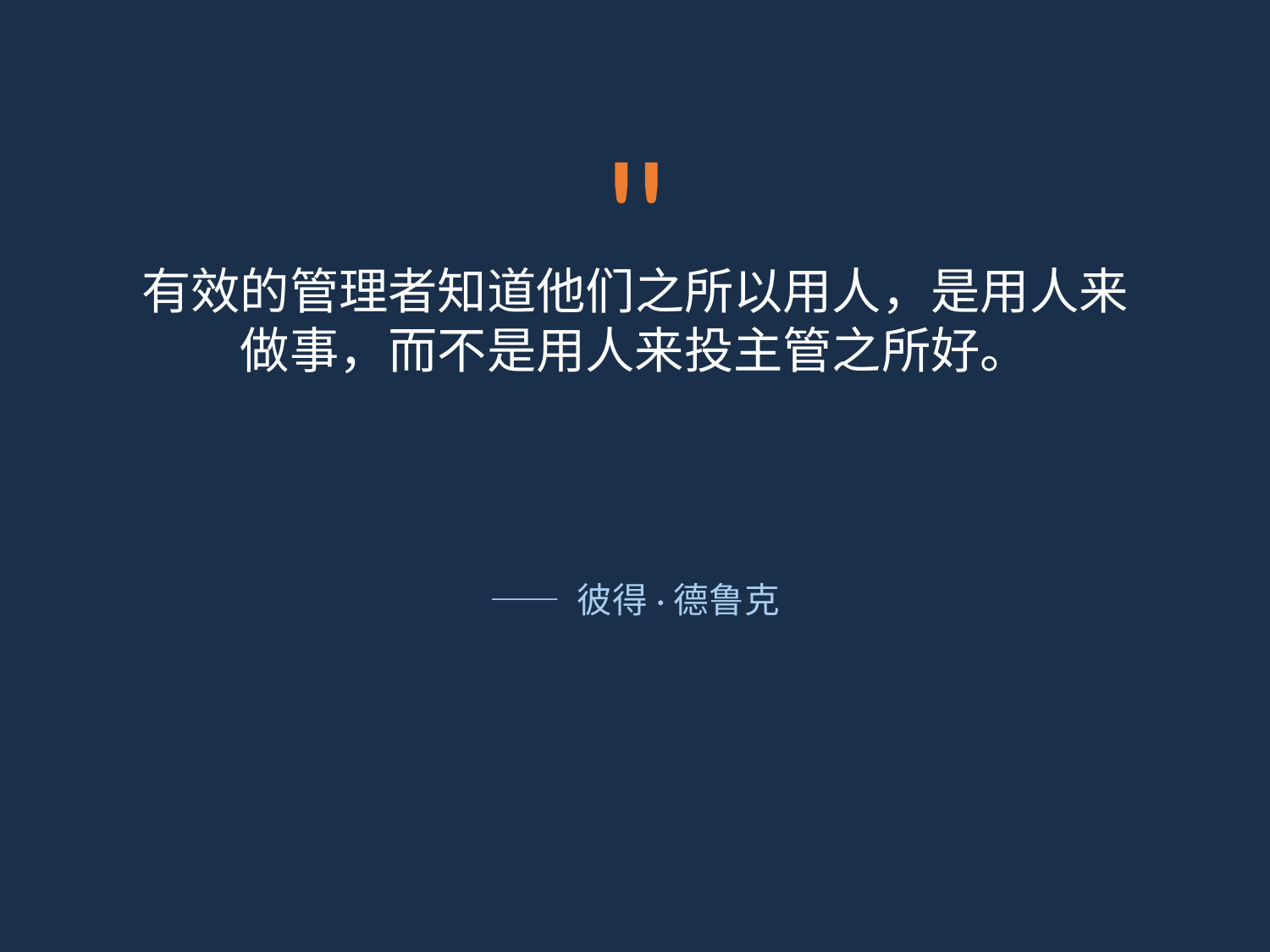

"
有效的管理者知道他们之所以用人，是用人来做事，而不是用人来投主管之所好。
—— 彼得·德鲁克